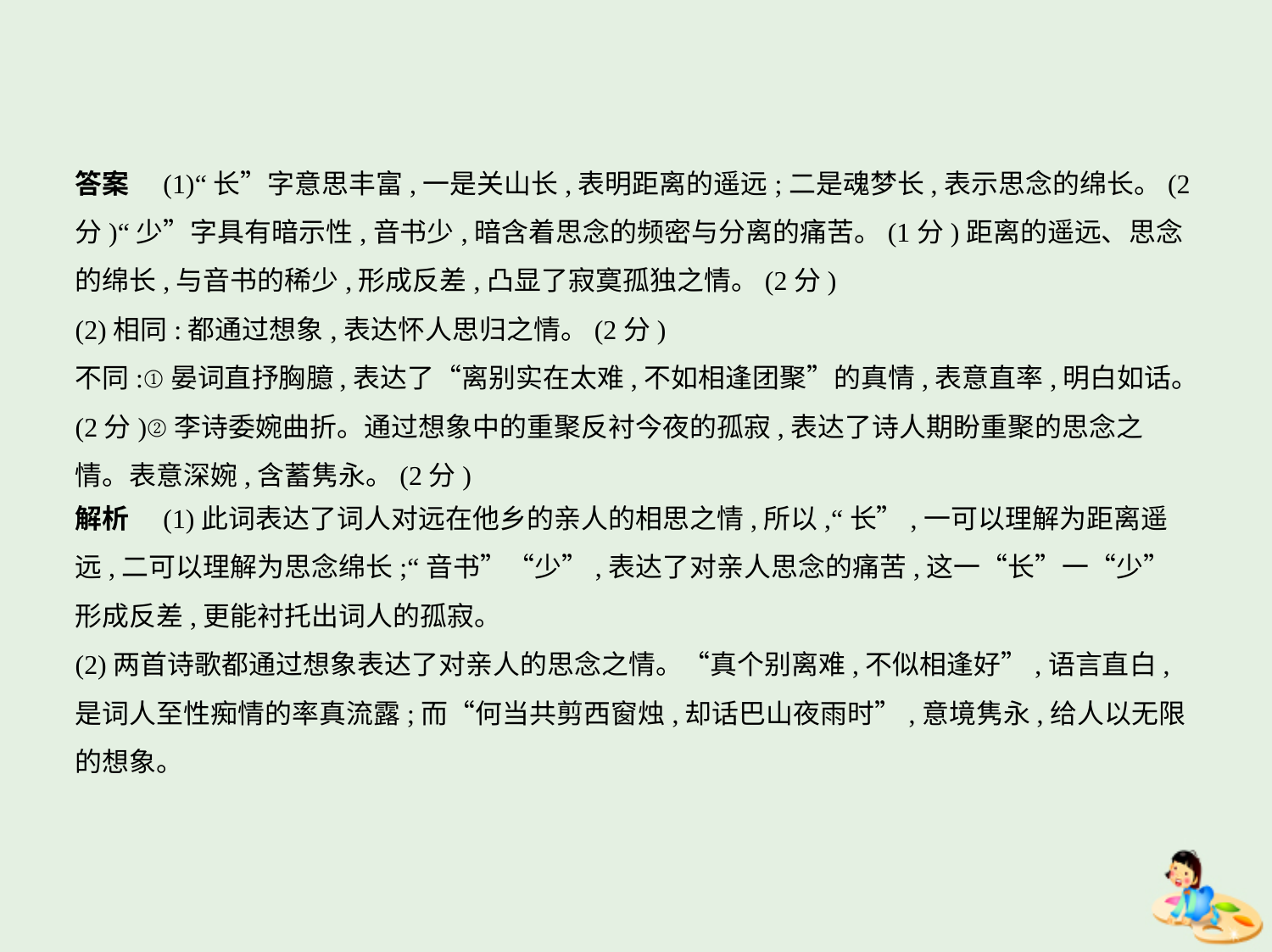

答案　(1)“长”字意思丰富,一是关山长,表明距离的遥远;二是魂梦长,表示思念的绵长。(2
分)“少”字具有暗示性,音书少,暗含着思念的频密与分离的痛苦。(1分)距离的遥远、思念
的绵长,与音书的稀少,形成反差,凸显了寂寞孤独之情。(2分)
(2)相同:都通过想象,表达怀人思归之情。(2分)
不同:①晏词直抒胸臆,表达了“离别实在太难,不如相逢团聚”的真情,表意直率,明白如话。
(2分)②李诗委婉曲折。通过想象中的重聚反衬今夜的孤寂,表达了诗人期盼重聚的思念之
情。表意深婉,含蓄隽永。(2分)
解析　(1)此词表达了词人对远在他乡的亲人的相思之情,所以,“长”,一可以理解为距离遥
远,二可以理解为思念绵长;“音书”“少”,表达了对亲人思念的痛苦,这一“长”一“少”
形成反差,更能衬托出词人的孤寂。
(2)两首诗歌都通过想象表达了对亲人的思念之情。“真个别离难,不似相逢好”,语言直白,
是词人至性痴情的率真流露;而“何当共剪西窗烛,却话巴山夜雨时”,意境隽永,给人以无限
的想象。